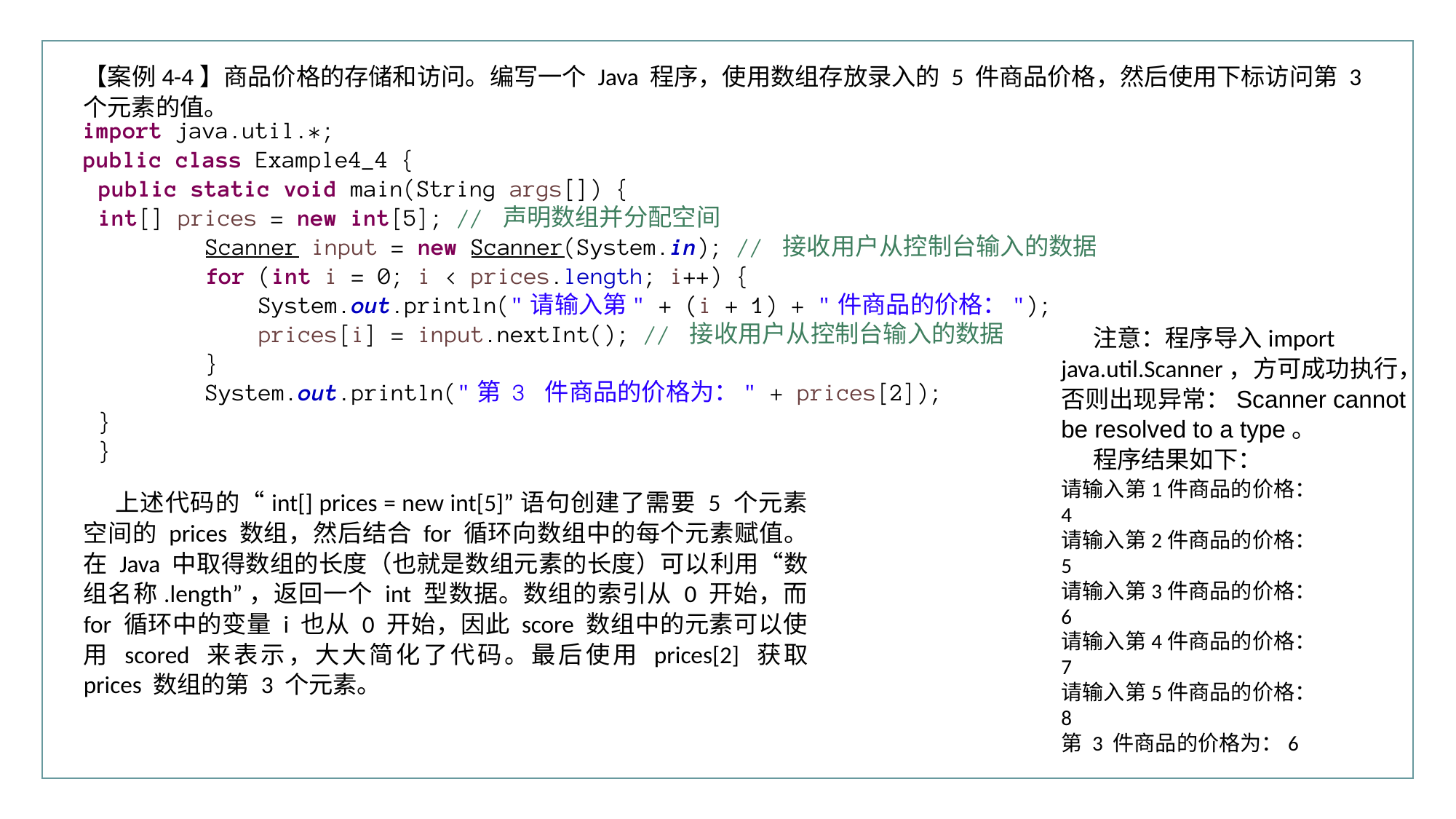

【案例4-4】商品价格的存储和访问。编写一个 Java 程序，使用数组存放录入的 5 件商品价格，然后使用下标访问第 3 个元素的值。
import java.util.*;
public class Example4_4 {
public static void main(String args[]) {
int[] prices = new int[5]; // 声明数组并分配空间
	 Scanner input = new Scanner(System.in); // 接收用户从控制台输入的数据
	 for (int i = 0; i < prices.length; i++) {
	     System.out.println("请输入第" + (i + 1) + "件商品的价格：");
	     prices[i] = input.nextInt(); // 接收用户从控制台输入的数据
	 }
	 System.out.println("第 3 件商品的价格为：" + prices[2]);
}
}
注意：程序导入import java.util.Scanner，方可成功执行，否则出现异常：Scanner cannot be resolved to a type。
程序结果如下：
请输入第1件商品的价格：
4
请输入第2件商品的价格：
5
请输入第3件商品的价格：
6
请输入第4件商品的价格：
7
请输入第5件商品的价格：
8
第 3 件商品的价格为：6
上述代码的“int[] prices = new int[5]”语句创建了需要 5 个元素空间的 prices 数组，然后结合 for 循环向数组中的每个元素赋值。在 Java 中取得数组的长度（也就是数组元素的长度）可以利用“数组名称.length”，返回一个 int 型数据。数组的索引从 0 开始，而 for 循环中的变量 i 也从 0 开始，因此 score 数组中的元素可以使用 scored 来表示，大大简化了代码。最后使用 prices[2] 获取 prices 数组的第 3 个元素。